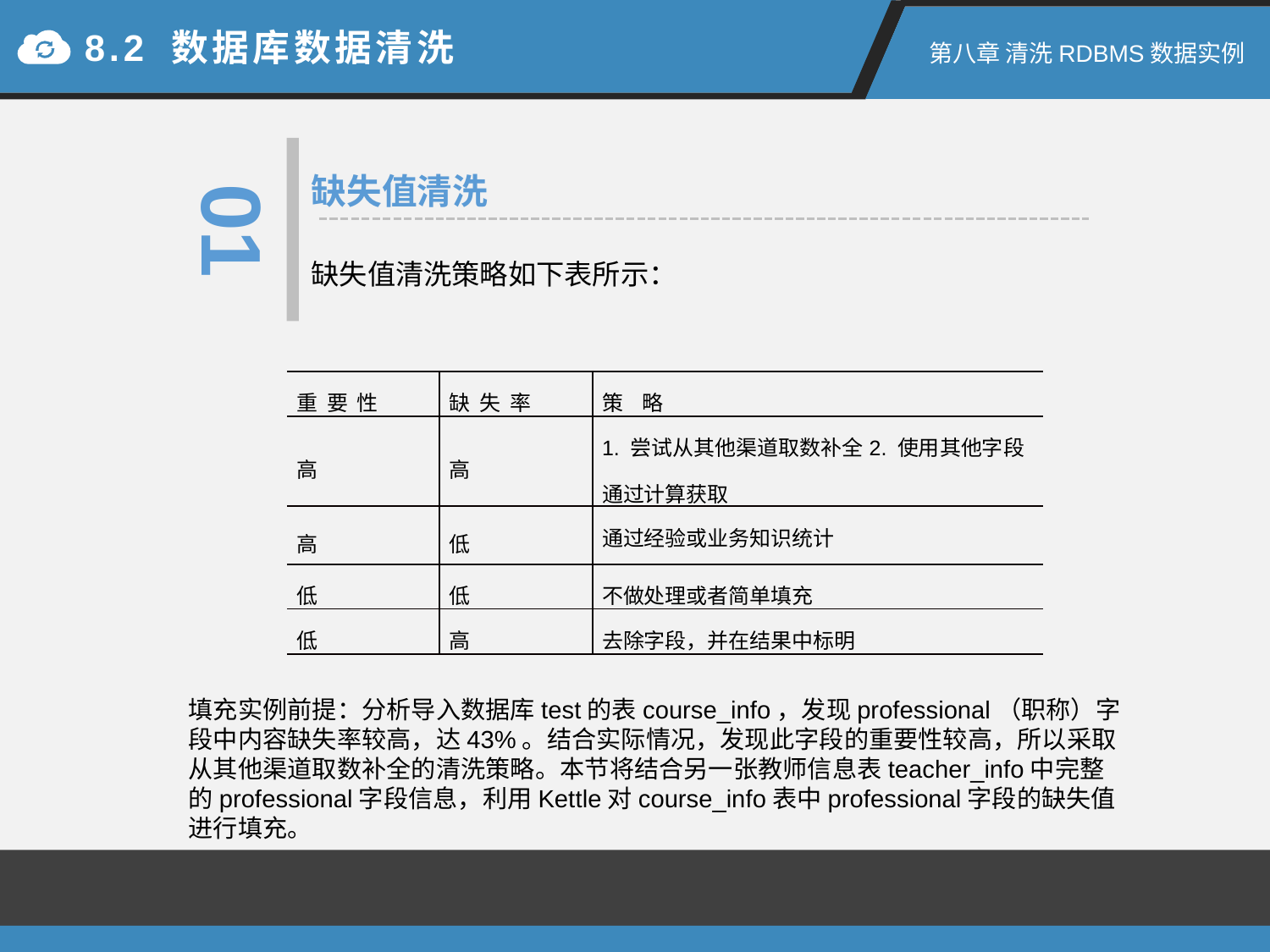

8.2 数据库数据清洗

第八章 清洗RDBMS数据实例

01
缺失值清洗
缺失值清洗策略如下表所示：

| 重 要 性 | 缺 失 率 | 策 略 |
| --- | --- | --- |
| 高 | 高 | 1. 尝试从其他渠道取数补全2. 使用其他字段通过计算获取 |
| 高 | 低 | 通过经验或业务知识统计 |
| 低 | 低 | 不做处理或者简单填充 |
| 低 | 高 | 去除字段，并在结果中标明 |
填充实例前提：分析导入数据库test的表course_info，发现professional（职称）字段中内容缺失率较高，达43%。结合实际情况，发现此字段的重要性较高，所以采取从其他渠道取数补全的清洗策略。本节将结合另一张教师信息表teacher_info中完整的professional字段信息，利用Kettle对course_info表中professional字段的缺失值进行填充。